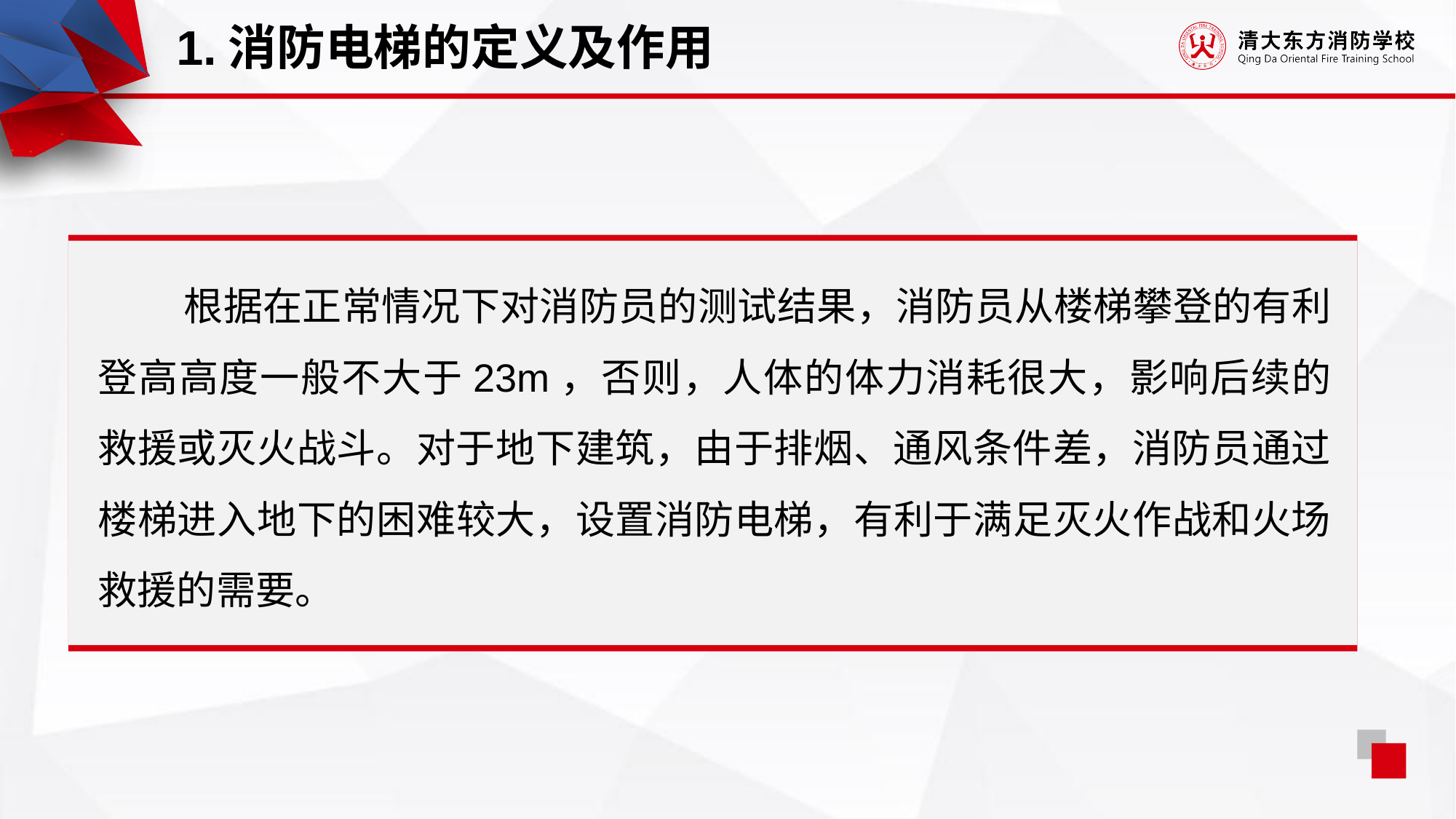

1.消防电梯的定义及作用

根据在正常情况下对消防员的测试结果，消防员从楼梯攀登的有利登高高度一般不大于23m，否则，人体的体力消耗很大，影响后续的救援或灭火战斗。对于地下建筑，由于排烟、通风条件差，消防员通过楼梯进入地下的困难较大，设置消防电梯，有利于满足灭火作战和火场救援的需要。